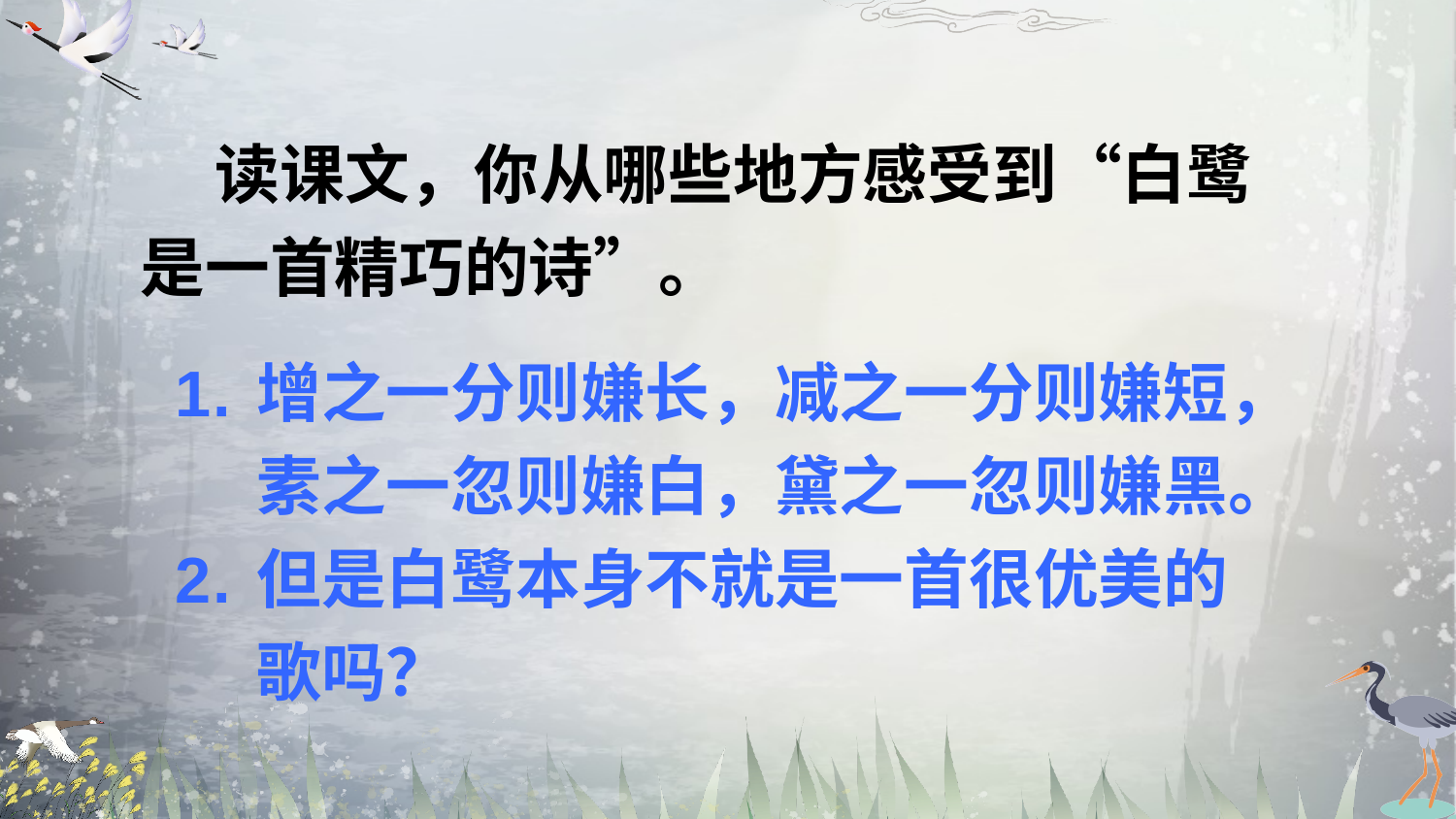

读课文，你从哪些地方感受到“白鹭是一首精巧的诗”。
增之一分则嫌长，减之一分则嫌短，素之一忽则嫌白，黛之一忽则嫌黑。
但是白鹭本身不就是一首很优美的歌吗？